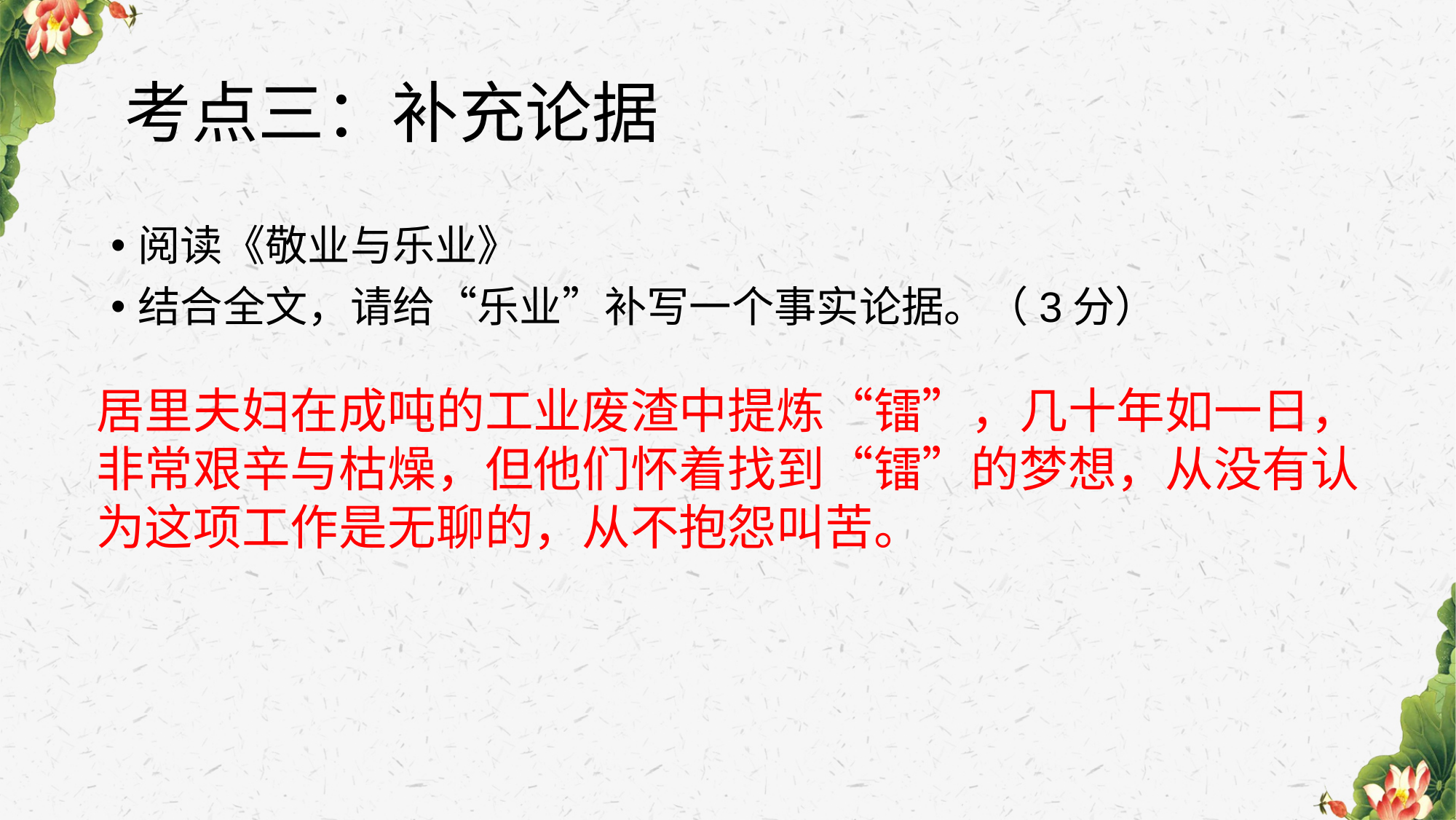

# 考点三：补充论据
阅读《敬业与乐业》
结合全文，请给“乐业”补写一个事实论据。（3分）

居里夫妇在成吨的工业废渣中提炼“镭”，几十年如一日，非常艰辛与枯燥，但他们怀着找到“镭”的梦想，从没有认为这项工作是无聊的，从不抱怨叫苦。